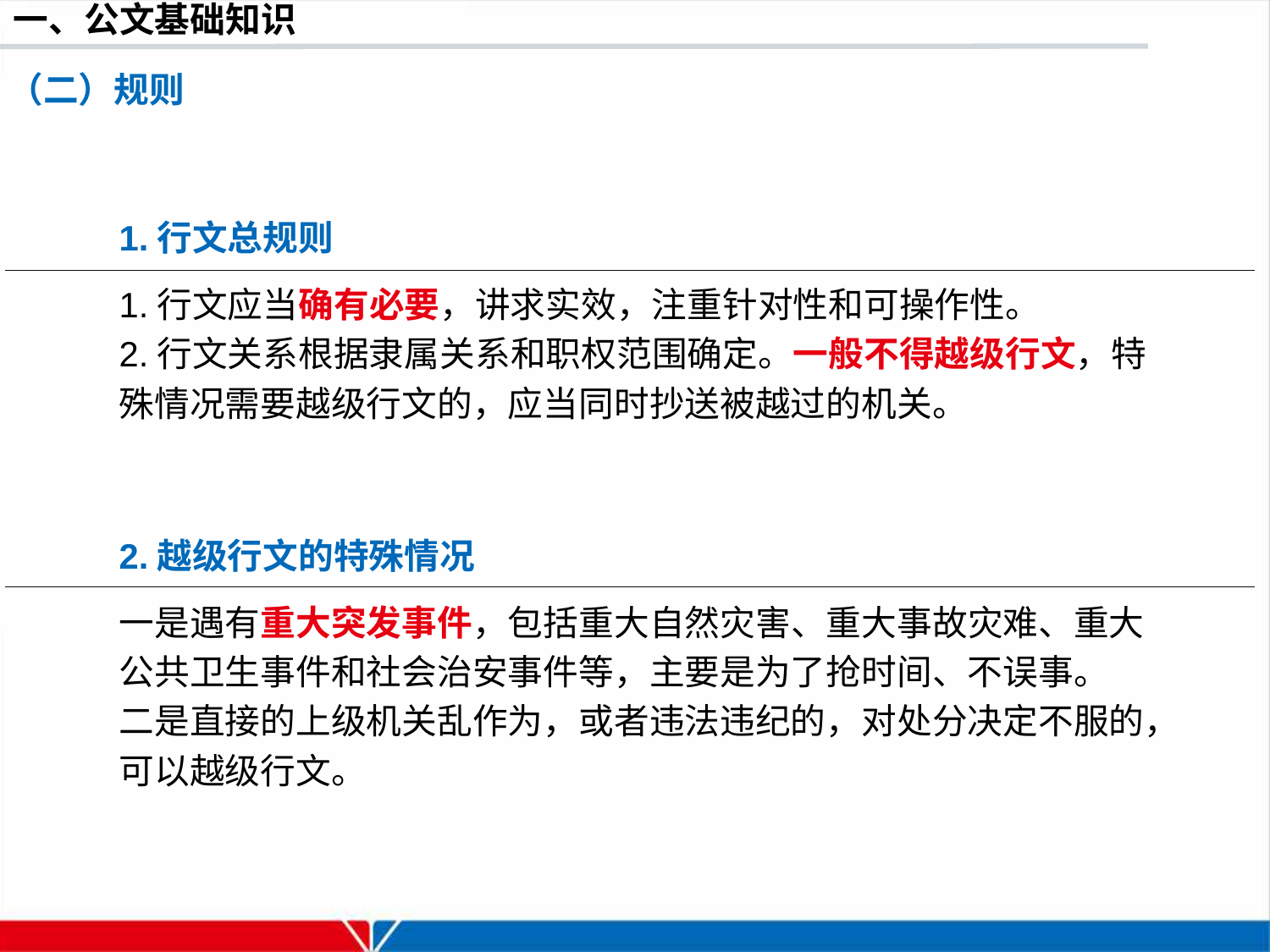

（二）规则
1.行文总规则
1.行文应当确有必要，讲求实效，注重针对性和可操作性。
2.行文关系根据隶属关系和职权范围确定。一般不得越级行文，特殊情况需要越级行文的，应当同时抄送被越过的机关。

2.越级行文的特殊情况
一是遇有重大突发事件，包括重大自然灾害、重大事故灾难、重大公共卫生事件和社会治安事件等，主要是为了抢时间、不误事。
二是直接的上级机关乱作为，或者违法违纪的，对处分决定不服的，可以越级行文。